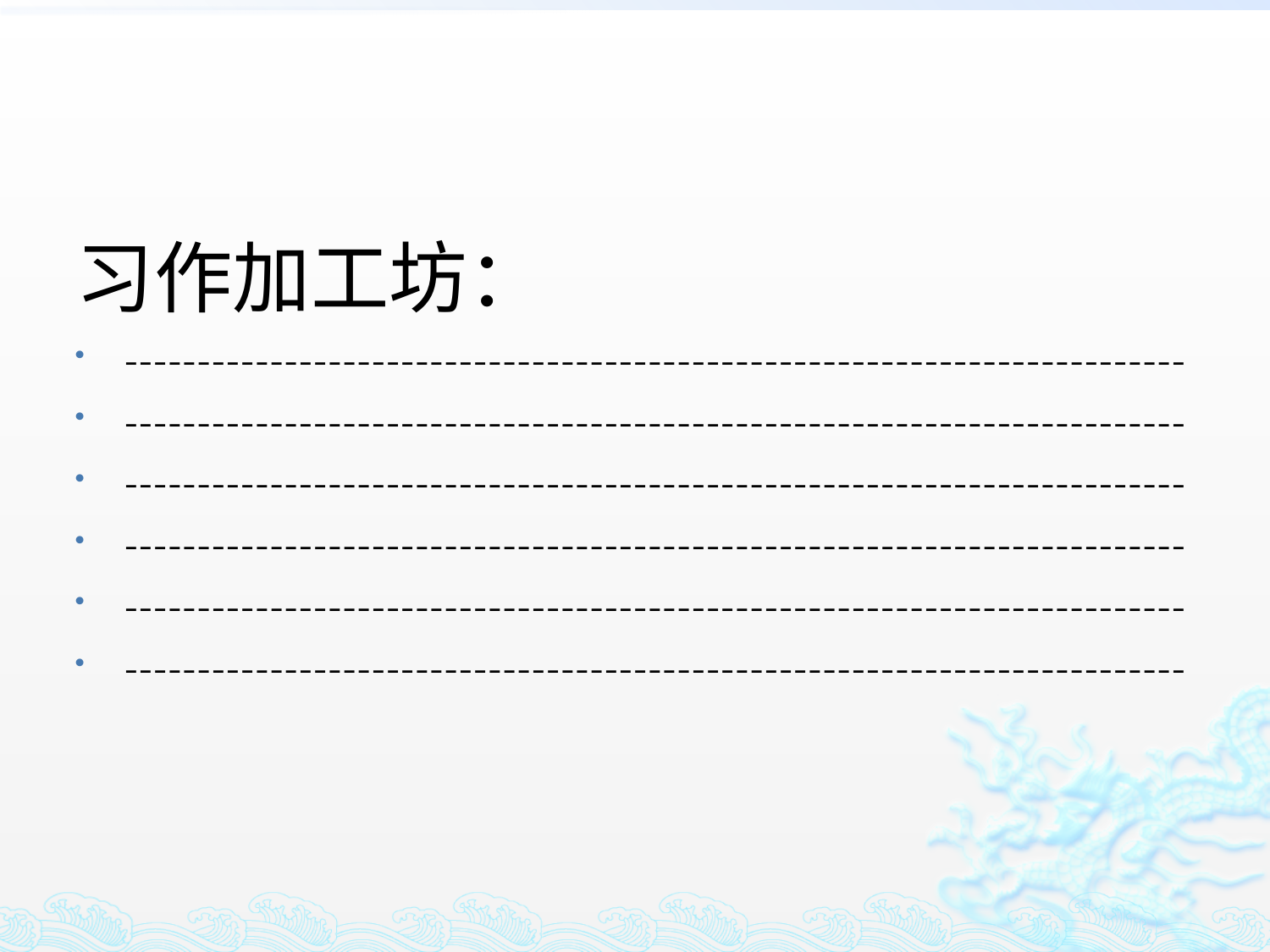

习作加工坊：
-------------------------------------------------------------------------
-------------------------------------------------------------------------
-------------------------------------------------------------------------
-------------------------------------------------------------------------
-------------------------------------------------------------------------
-------------------------------------------------------------------------